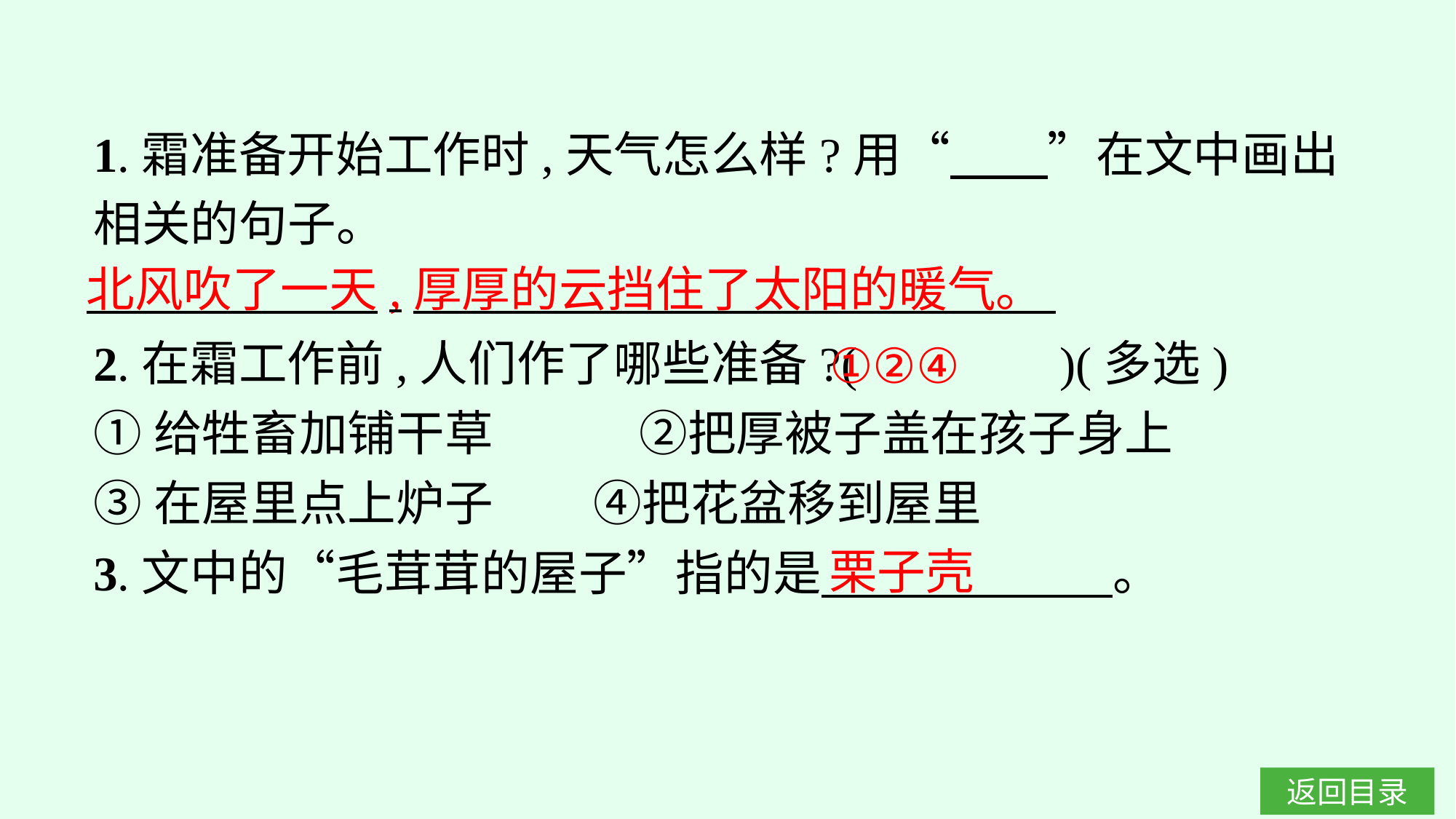

1.霜准备开始工作时,天气怎么样?用“　　”在文中画出相关的句子。

2.在霜工作前,人们作了哪些准备?(　   　　)(多选)
①给牲畜加铺干草　　　②把厚被子盖在孩子身上
③在屋里点上炉子	④把花盆移到屋里
3.文中的“毛茸茸的屋子”指的是　　　　　　。
北风吹了一天,厚厚的云挡住了太阳的暖气。
①②④
栗子壳